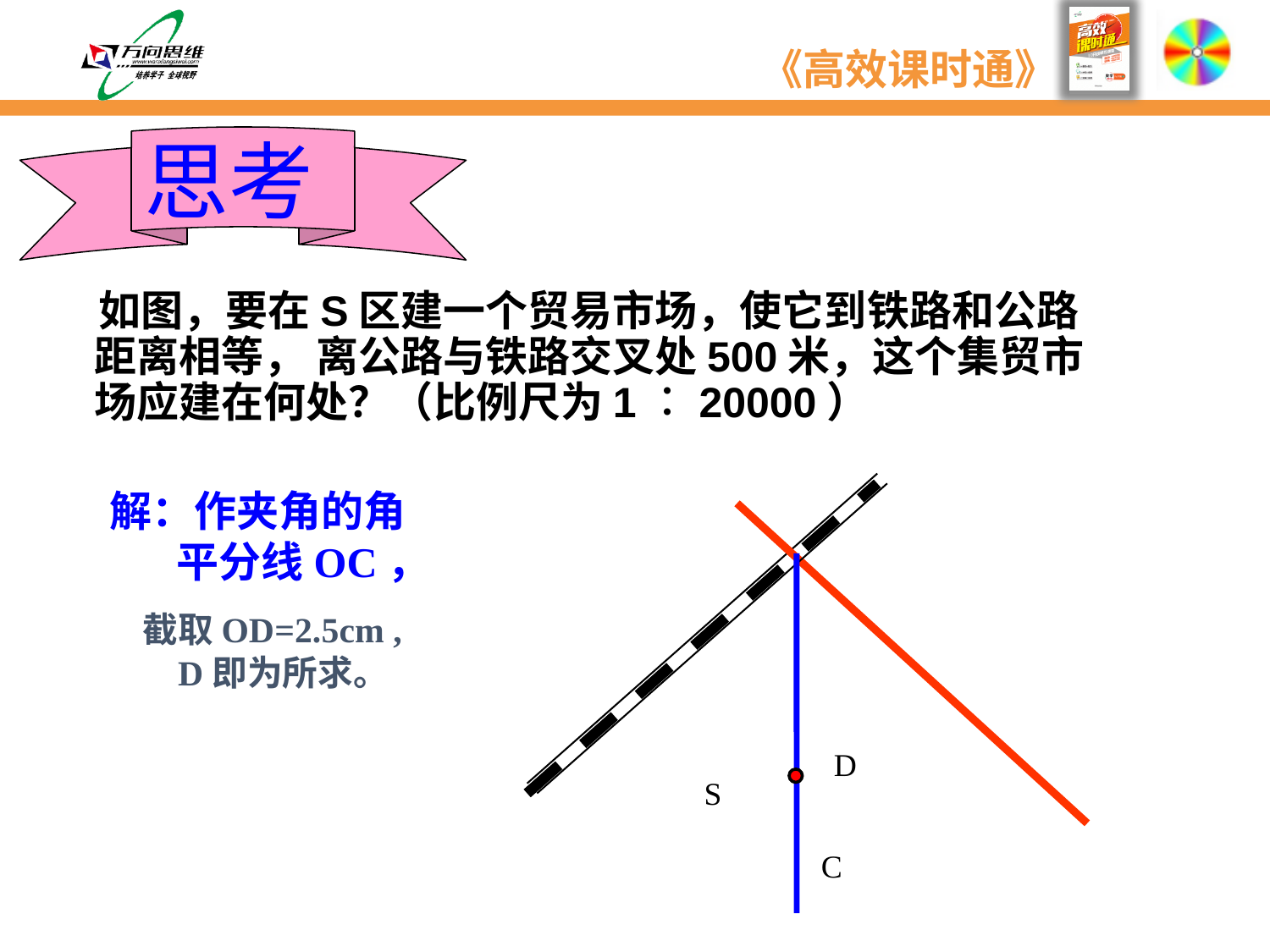

思考
 如图，要在S区建一个贸易市场，使它到铁路和公路距离相等， 离公路与铁路交叉处500米，这个集贸市场应建在何处？（比例尺为1︰20000）

解：作夹角的角
       平分线OC，

截取OD=2.5cm ,
    D即为所求。
D
S

C